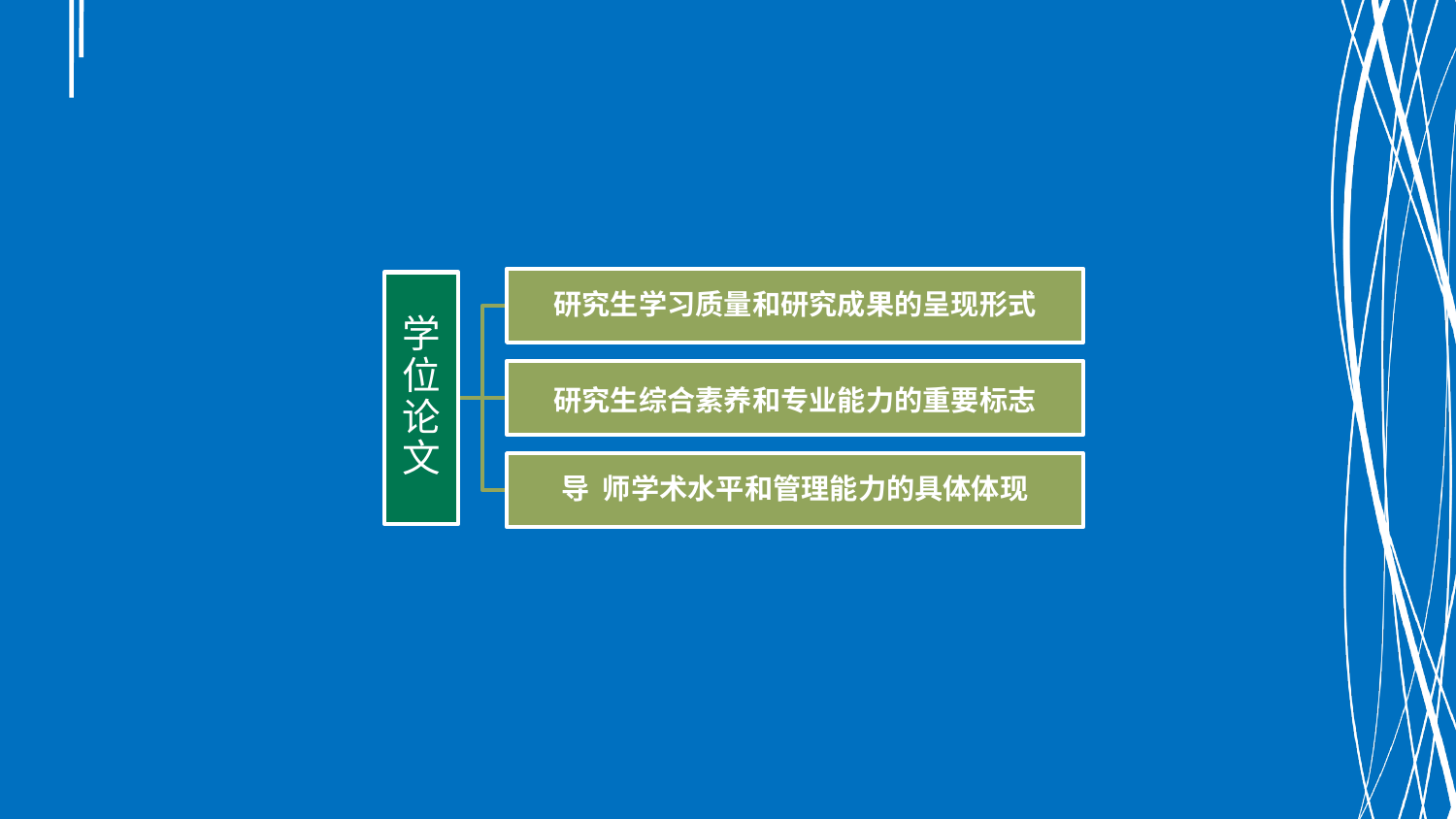

学位论文
研究生学习质量和研究成果的呈现形式

研究生综合素养和专业能力的重要标志

导  师学术水平和管理能力的具体体现